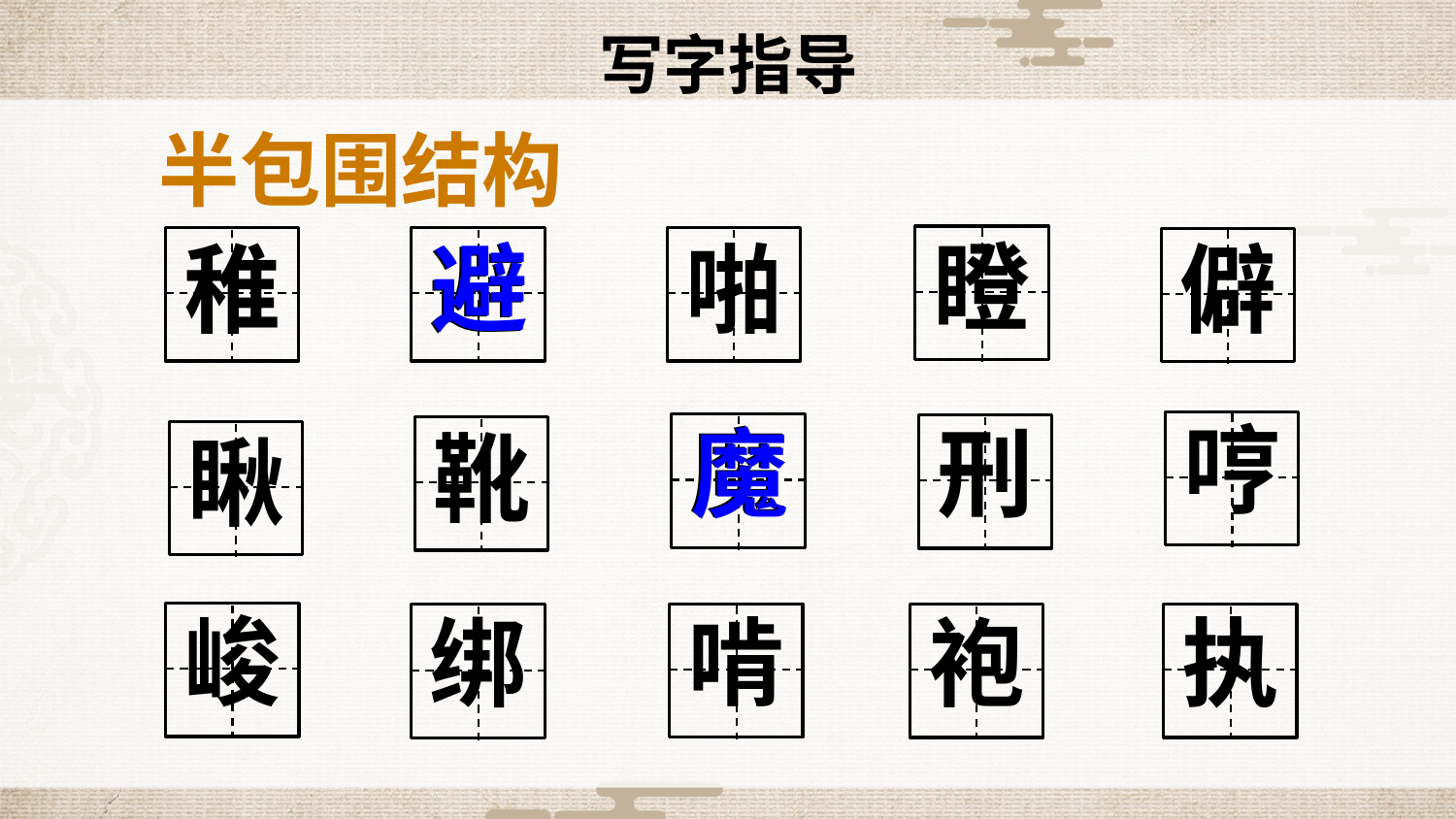

写字指导
半包围结构
瞪
避
稚
避
啪
僻

哼
魔
魔
刑
靴

瞅

峻
啃
执
袍
绑